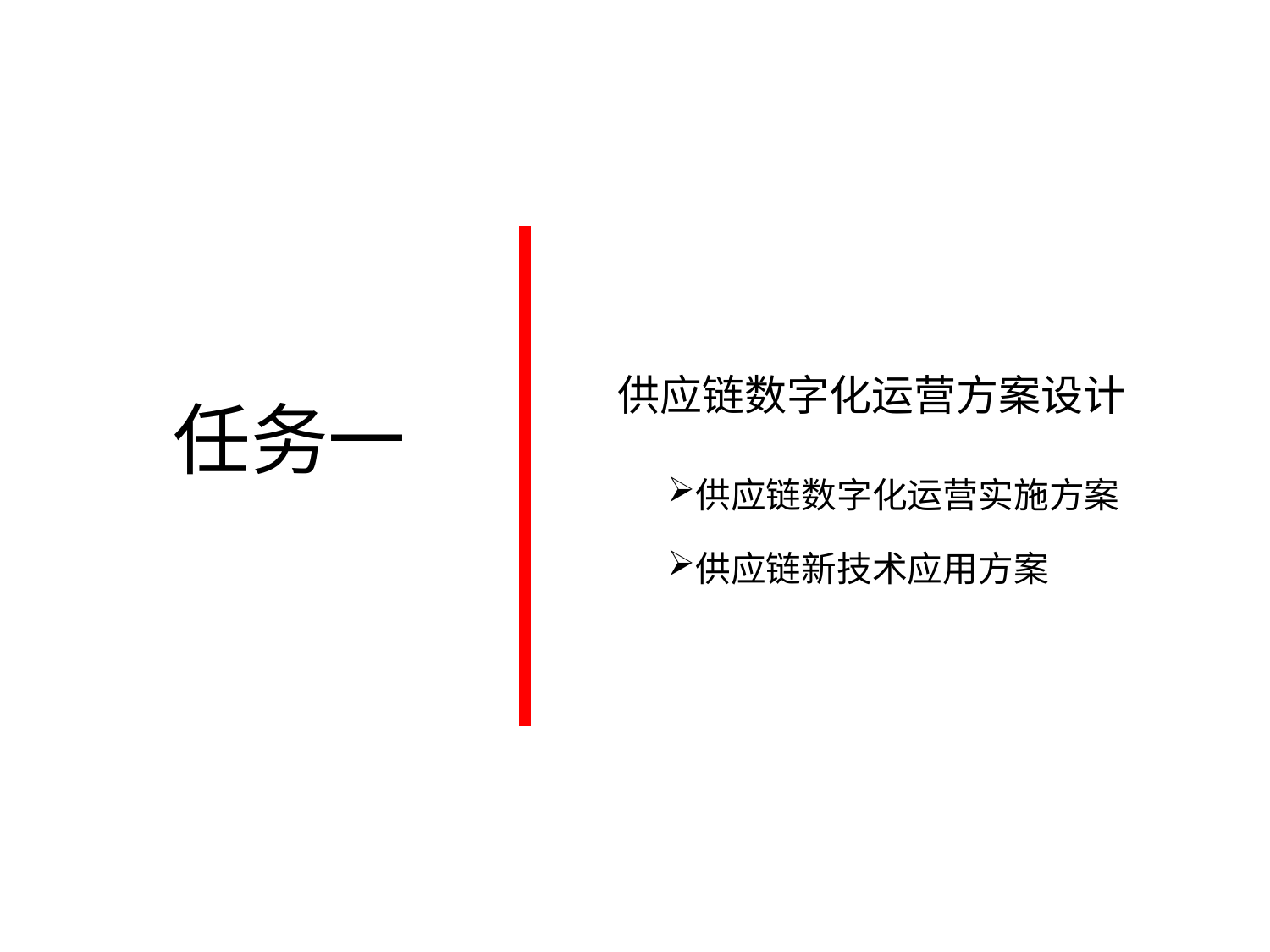

供应链数字化运营方案设计
供应链数字化运营实施方案
供应链新技术应用方案
任务一